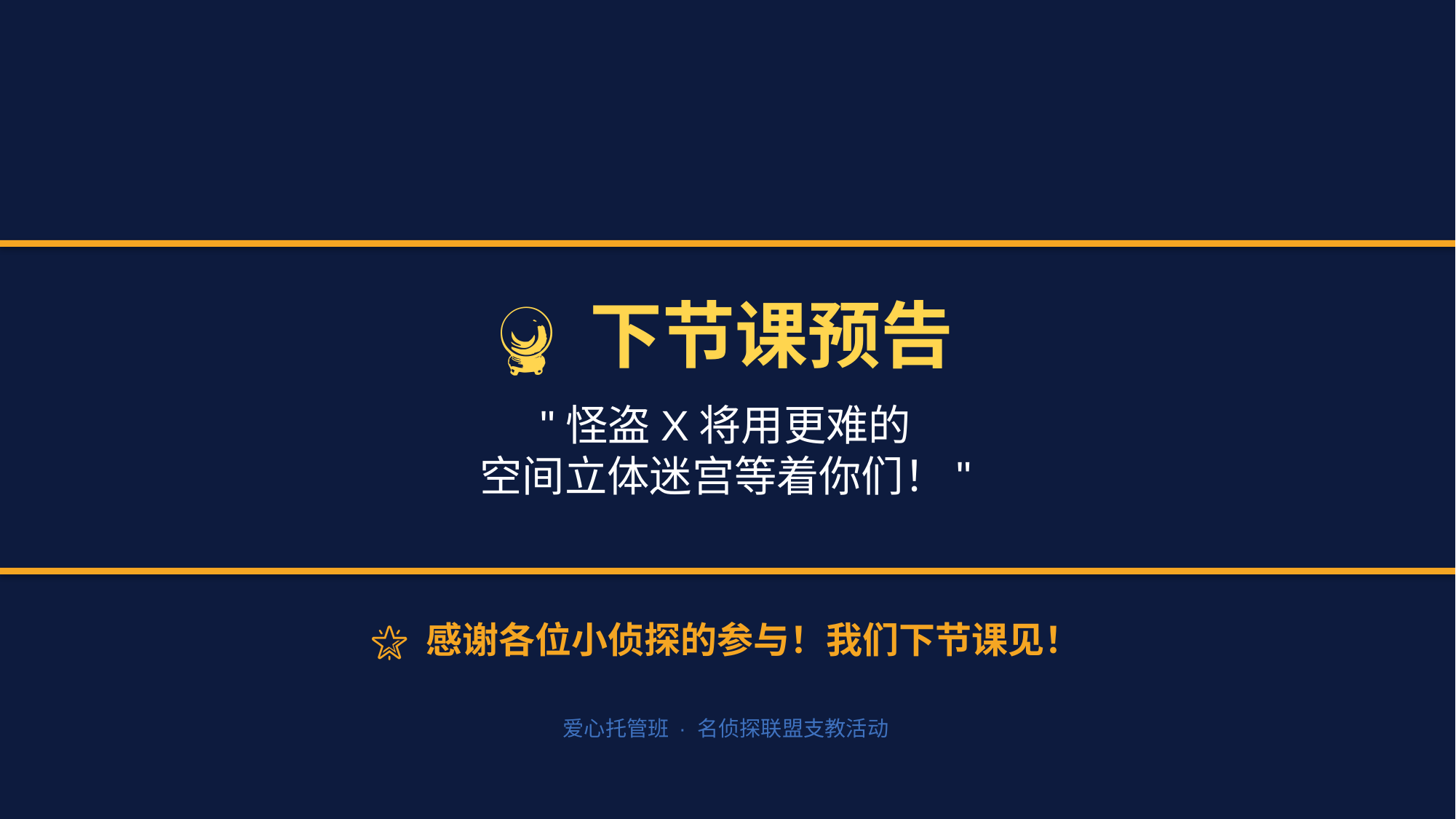

🔮 下节课预告
"怪盗X将用更难的
空间立体迷宫等着你们！"

🌟 感谢各位小侦探的参与！我们下节课见！
爱心托管班 · 名侦探联盟支教活动